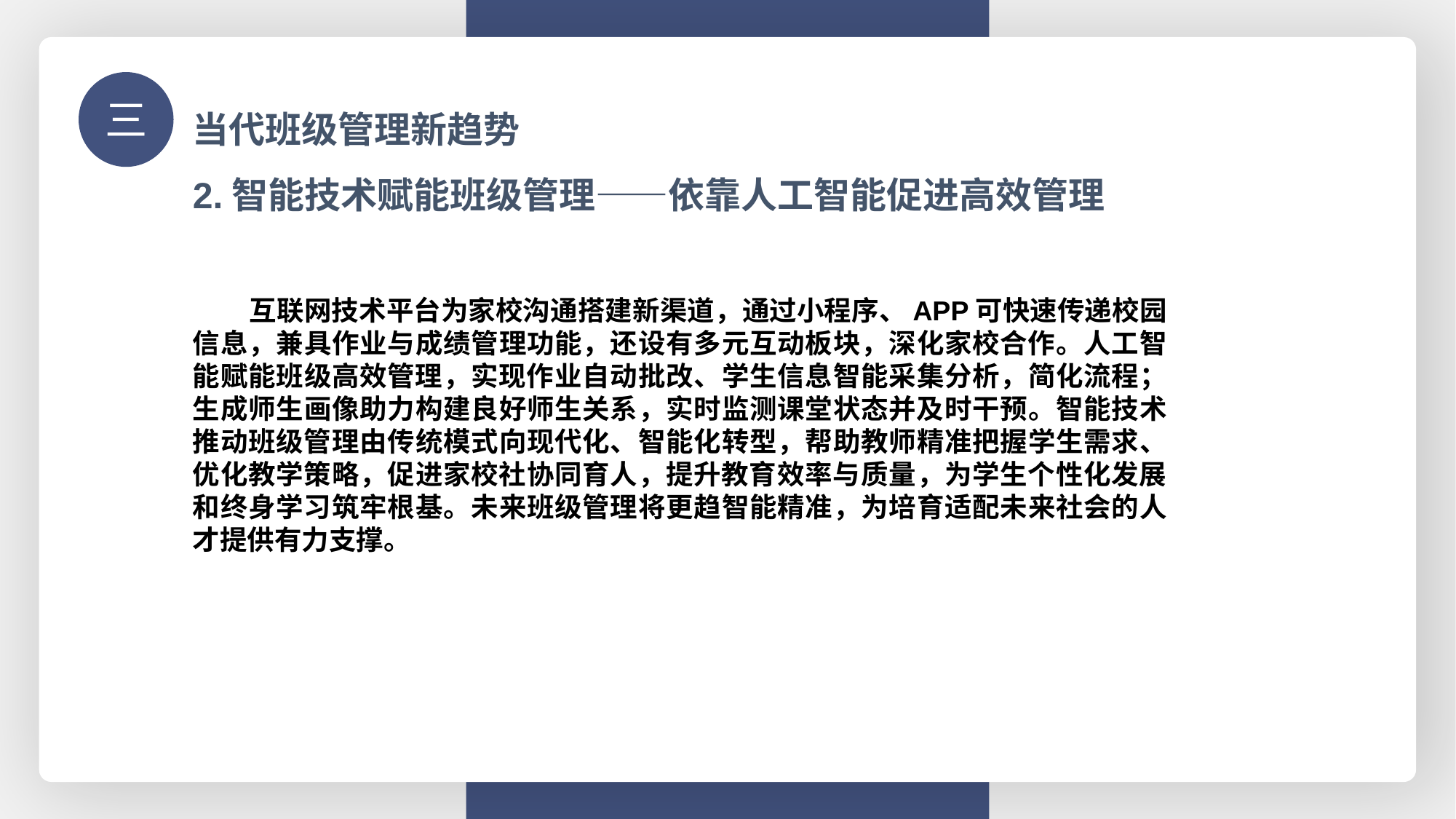

当代班级管理新趋势
三
2.智能技术赋能班级管理——依靠人工智能促进高效管理
        互联网技术平台为家校沟通搭建新渠道，通过小程序、APP可快速传递校园信息，兼具作业与成绩管理功能，还设有多元互动板块，深化家校合作。人工智能赋能班级高效管理，实现作业自动批改、学生信息智能采集分析，简化流程；生成师生画像助力构建良好师生关系，实时监测课堂状态并及时干预。智能技术推动班级管理由传统模式向现代化、智能化转型，帮助教师精准把握学生需求、优化教学策略，促进家校社协同育人，提升教育效率与质量，为学生个性化发展和终身学习筑牢根基。未来班级管理将更趋智能精准，为培育适配未来社会的人才提供有力支撑。